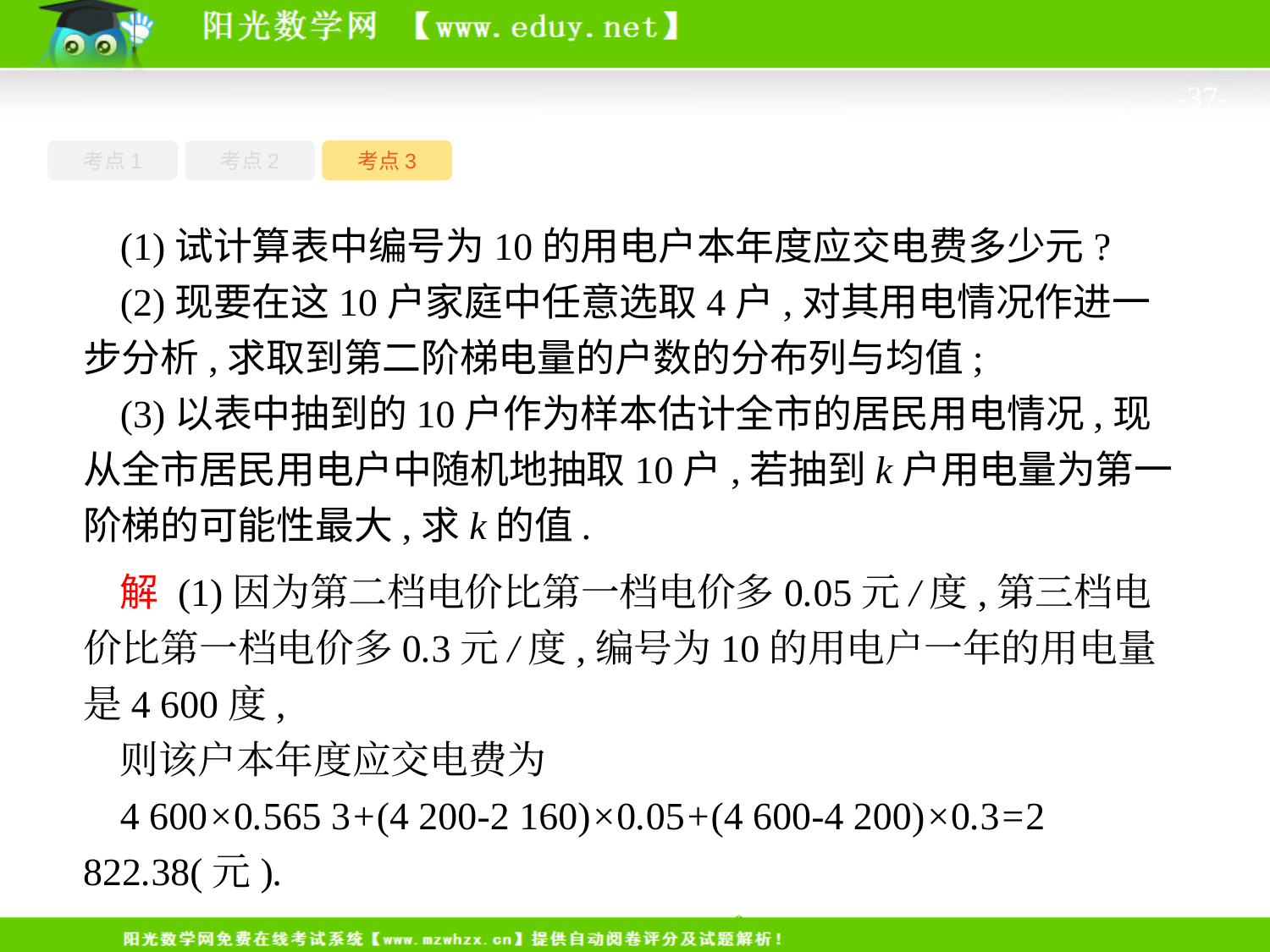

-37-
考点1
考点3
考点2
(1)试计算表中编号为10的用电户本年度应交电费多少元?
(2)现要在这10户家庭中任意选取4户,对其用电情况作进一步分析,求取到第二阶梯电量的户数的分布列与均值;
(3)以表中抽到的10户作为样本估计全市的居民用电情况,现从全市居民用电户中随机地抽取10户,若抽到k户用电量为第一阶梯的可能性最大,求k的值.
解 (1)因为第二档电价比第一档电价多0.05元/度,第三档电价比第一档电价多0.3元/度,编号为10的用电户一年的用电量是4 600度,
则该户本年度应交电费为
4 600×0.565 3+(4 200-2 160)×0.05+(4 600-4 200)×0.3=2 822.38(元).